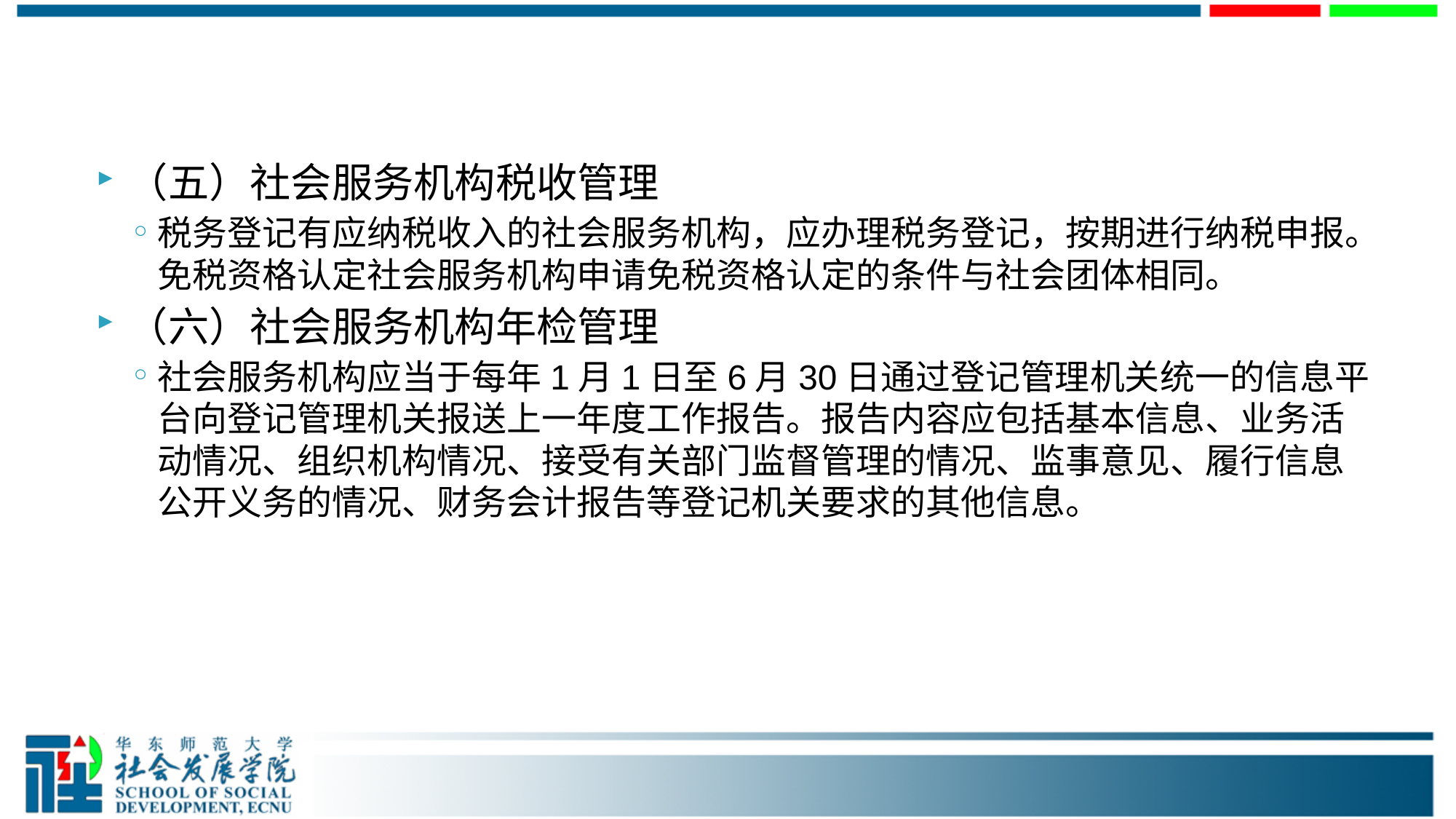

#
（五）社会服务机构税收管理
税务登记有应纳税收入的社会服务机构，应办理税务登记，按期进行纳税申报。免税资格认定社会服务机构申请免税资格认定的条件与社会团体相同。
（六）社会服务机构年检管理
社会服务机构应当于每年1月1日至6月30日通过登记管理机关统一的信息平台向登记管理机关报送上一年度工作报告。报告内容应包括基本信息、业务活动情况、组织机构情况、接受有关部门监督管理的情况、监事意见、履行信息公开义务的情况、财务会计报告等登记机关要求的其他信息。